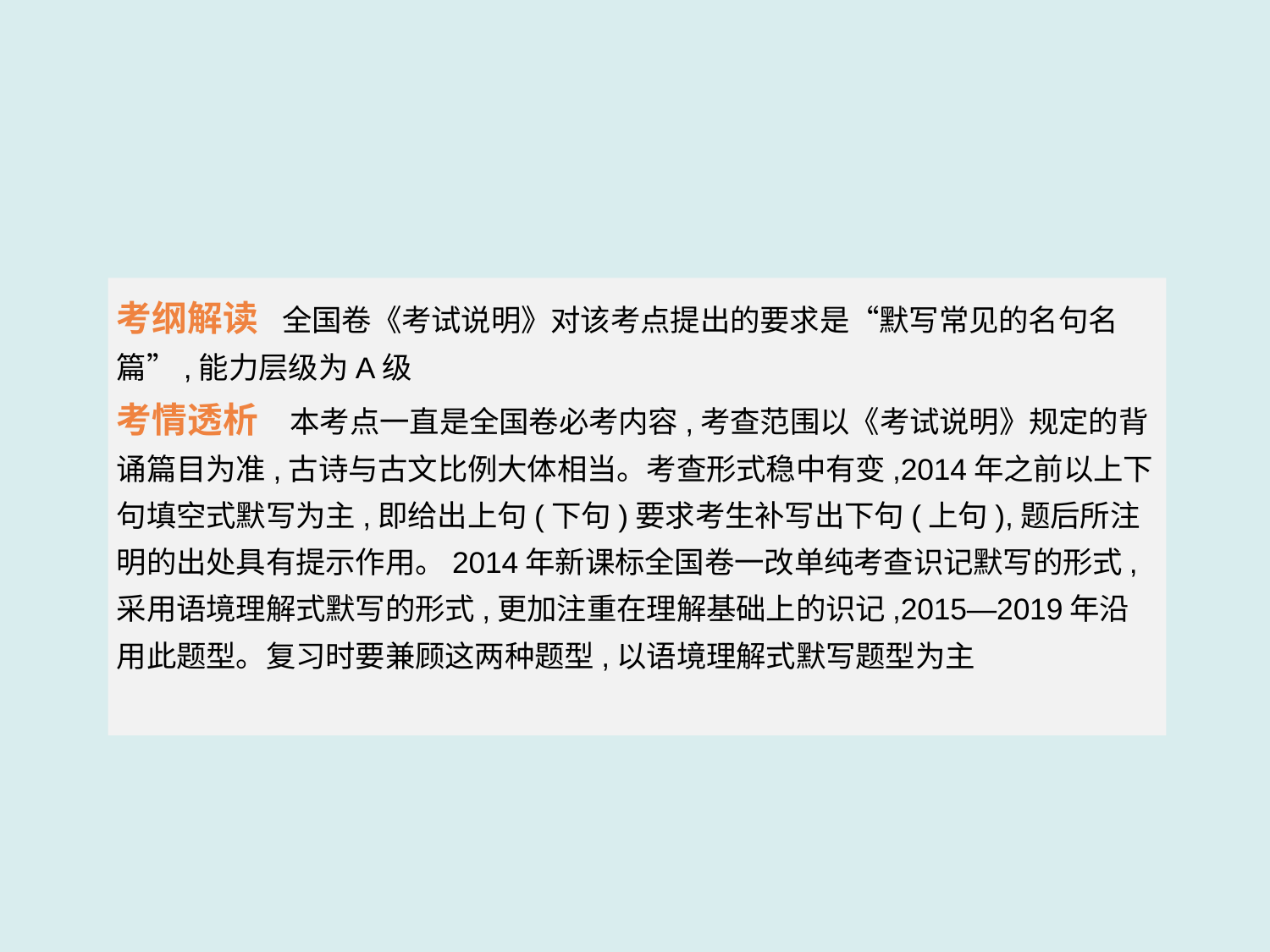

考纲解读   全国卷《考试说明》对该考点提出的要求是“默写常见的名句名篇”,能力层级为A级
考情透析    本考点一直是全国卷必考内容,考查范围以《考试说明》规定的背诵篇目为准,古诗与古文比例大体相当。考查形式稳中有变,2014年之前以上下句填空式默写为主,即给出上句(下句)要求考生补写出下句(上句),题后所注明的出处具有提示作用。2014年新课标全国卷一改单纯考查识记默写的形式,采用语境理解式默写的形式,更加注重在理解基础上的识记,2015—2019年沿用此题型。复习时要兼顾这两种题型,以语境理解式默写题型为主